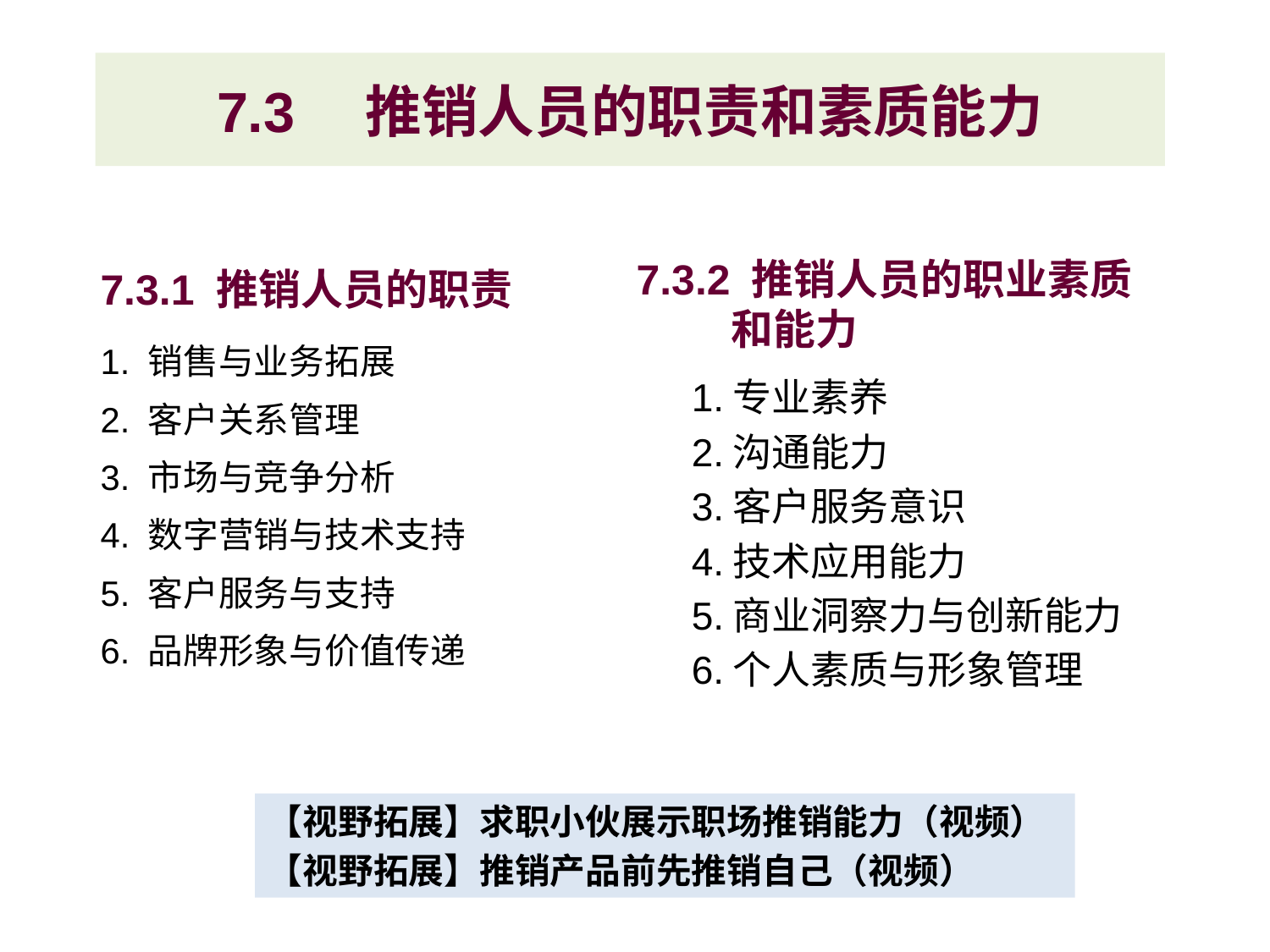

# 7.3　推销人员的职责和素质能力
7.3.1 推销人员的职责
1. 销售与业务拓展
2. 客户关系管理
3. 市场与竞争分析
4. 数字营销与技术支持
5. 客户服务与支持
6. 品牌形象与价值传递
7.3.2 推销人员的职业素质
         和能力
1.专业素养
2.沟通能力
3.客户服务意识
4.技术应用能力
5.商业洞察力与创新能力
6.个人素质与形象管理
【视野拓展】求职小伙展示职场推销能力（视频）
【视野拓展】推销产品前先推销自己（视频）